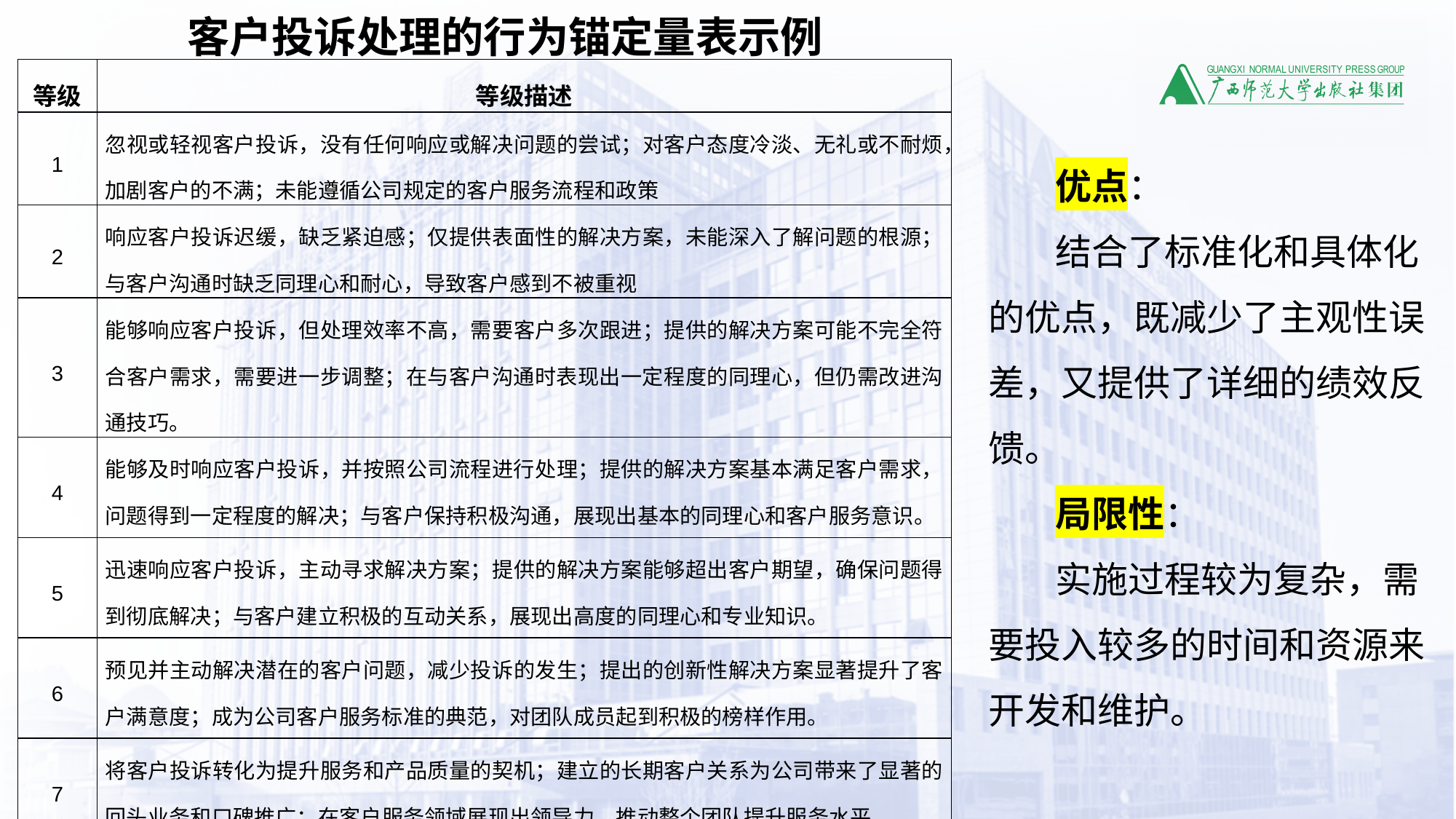

客户投诉处理的行为锚定量表示例
| 等级 | 等级描述 |
| --- | --- |
| 1 | 忽视或轻视客户投诉，没有任何响应或解决问题的尝试；对客户态度冷淡、无礼或不耐烦，加剧客户的不满；未能遵循公司规定的客户服务流程和政策 |
| 2 | 响应客户投诉迟缓，缺乏紧迫感；仅提供表面性的解决方案，未能深入了解问题的根源；与客户沟通时缺乏同理心和耐心，导致客户感到不被重视 |
| 3 | 能够响应客户投诉，但处理效率不高，需要客户多次跟进；提供的解决方案可能不完全符合客户需求，需要进一步调整；在与客户沟通时表现出一定程度的同理心，但仍需改进沟通技巧。 |
| 4 | 能够及时响应客户投诉，并按照公司流程进行处理；提供的解决方案基本满足客户需求，问题得到一定程度的解决；与客户保持积极沟通，展现出基本的同理心和客户服务意识。 |
| 5 | 迅速响应客户投诉，主动寻求解决方案；提供的解决方案能够超出客户期望，确保问题得到彻底解决；与客户建立积极的互动关系，展现出高度的同理心和专业知识。 |
| 6 | 预见并主动解决潜在的客户问题，减少投诉的发生；提出的创新性解决方案显著提升了客户满意度；成为公司客户服务标准的典范，对团队成员起到积极的榜样作用。 |
| 7 | 将客户投诉转化为提升服务和产品质量的契机；建立的长期客户关系为公司带来了显著的回头业务和口碑推广；在客户服务领域展现出领导力，推动整个团队提升服务水平。 |
| 备注：等级1为最差的行为，等级7为最优的行为。 |  |
优点：
结合了标准化和具体化的优点，既减少了主观性误差，又提供了详细的绩效反馈。
局限性：
实施过程较为复杂，需要投入较多的时间和资源来开发和维护。